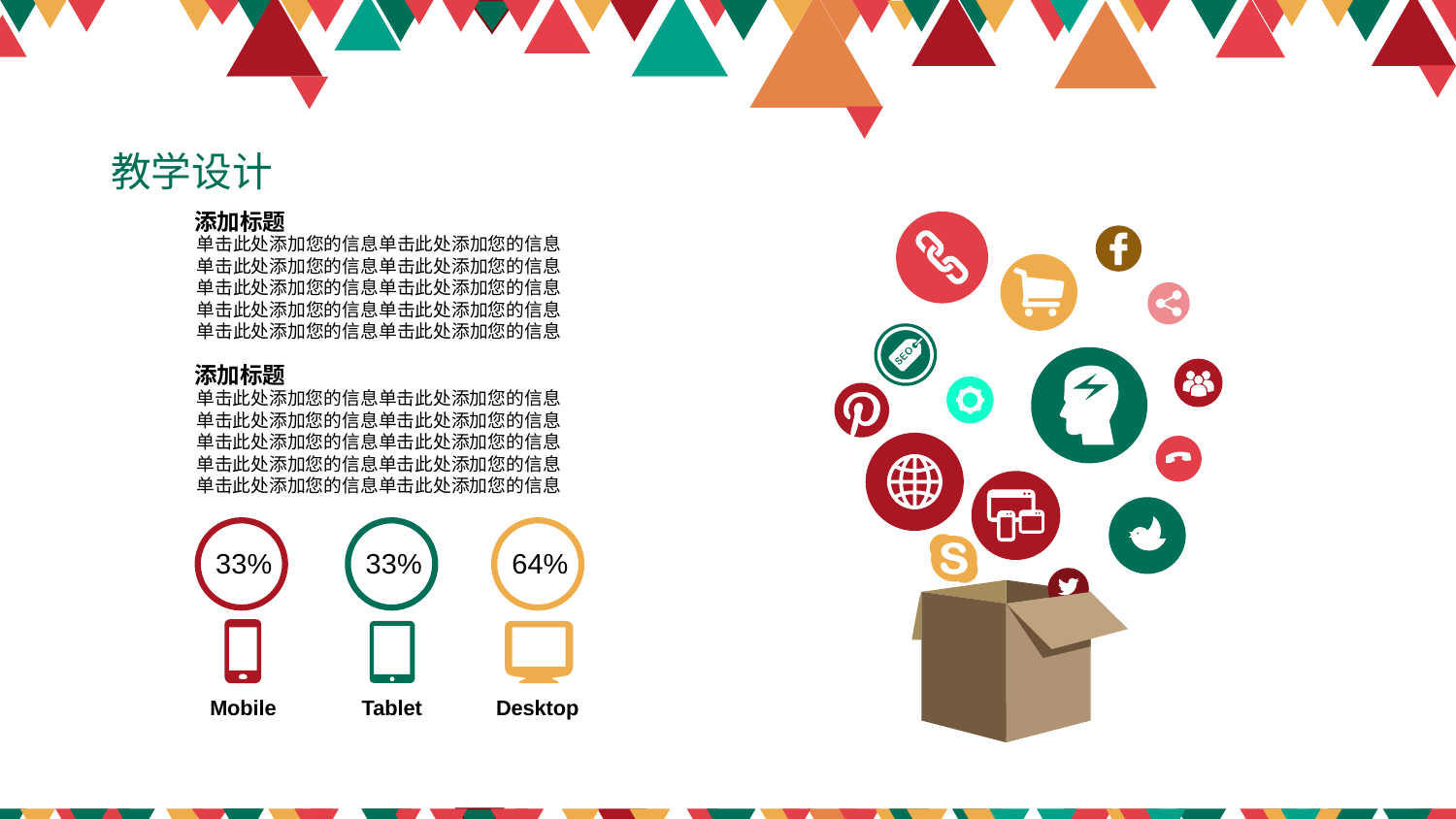

教学设计
添加标题
单击此处添加您的信息单击此处添加您的信息单击此处添加您的信息单击此处添加您的信息单击此处添加您的信息单击此处添加您的信息单击此处添加您的信息单击此处添加您的信息单击此处添加您的信息单击此处添加您的信息

添加标题
单击此处添加您的信息单击此处添加您的信息单击此处添加您的信息单击此处添加您的信息单击此处添加您的信息单击此处添加您的信息单击此处添加您的信息单击此处添加您的信息单击此处添加您的信息单击此处添加您的信息

33%

Mobile

33%

Tablet

64%

Desktop